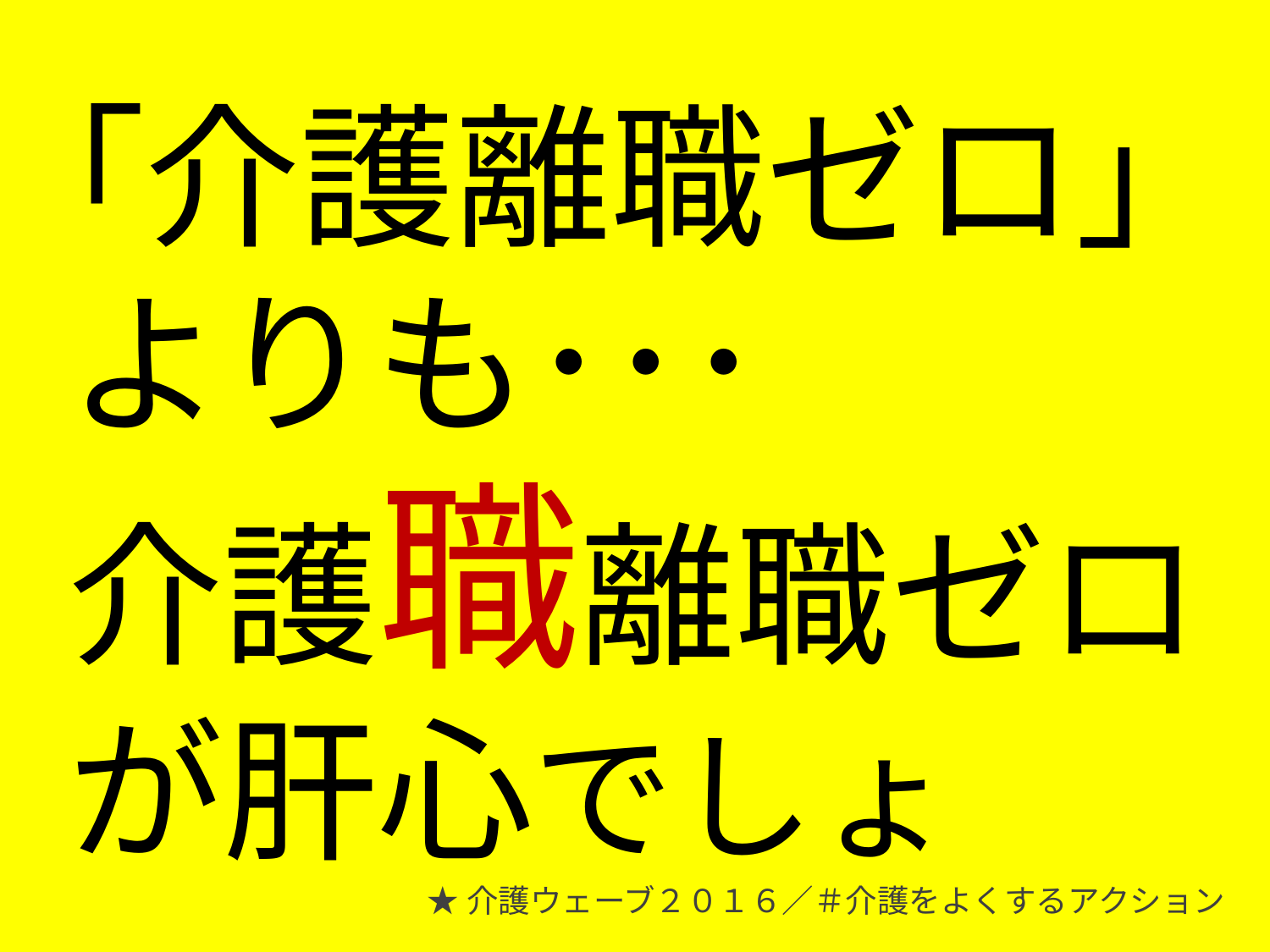

｢介護離職ゼロ｣
よりも･･･
# 介護職離職ゼロ が肝心でしょ
★介護ウェーブ２０１６／＃介護をよくするアクション